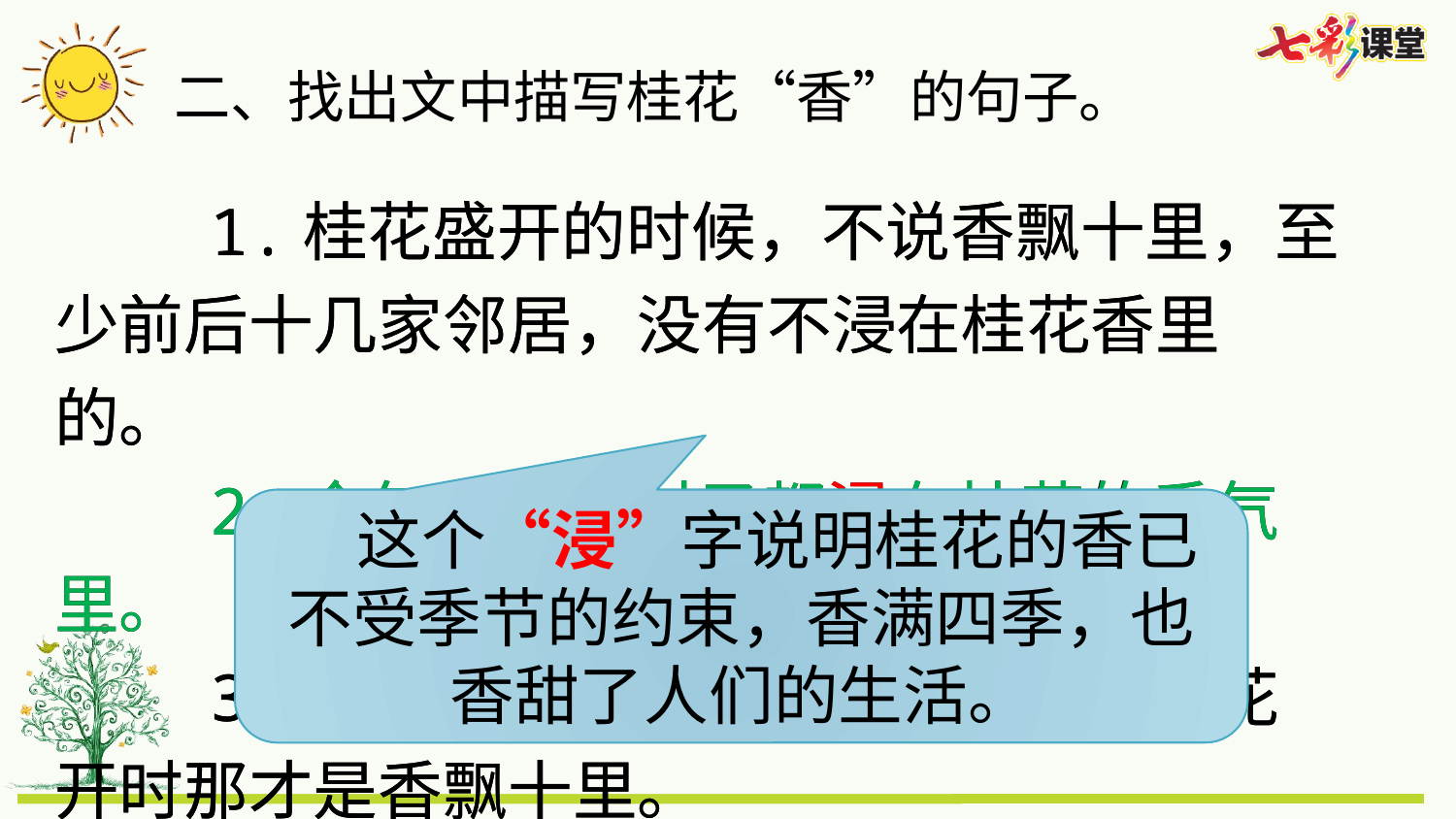

二、找出文中描写桂花“香”的句子。
    1.桂花盛开的时候，不说香飘十里，至少前后十几家邻居，没有不浸在桂花香里的。
    2.全年,整个村子都浸在桂花的香气里。
    3.杭州有一处小山,全是桂花树，花开时那才是香飘十里。
    1.桂花盛开的时候，不说香飘十里，至少前后十几家邻居，没有不浸在桂花香里的。
    2.全年,整个村子都浸在桂花的香气里。
    3.杭州有一处小山,全是桂花树，花开时那才是香飘十里。
    这个“浸”字说明桂花的香已不受季节的约束，香满四季，也香甜了人们的生活。